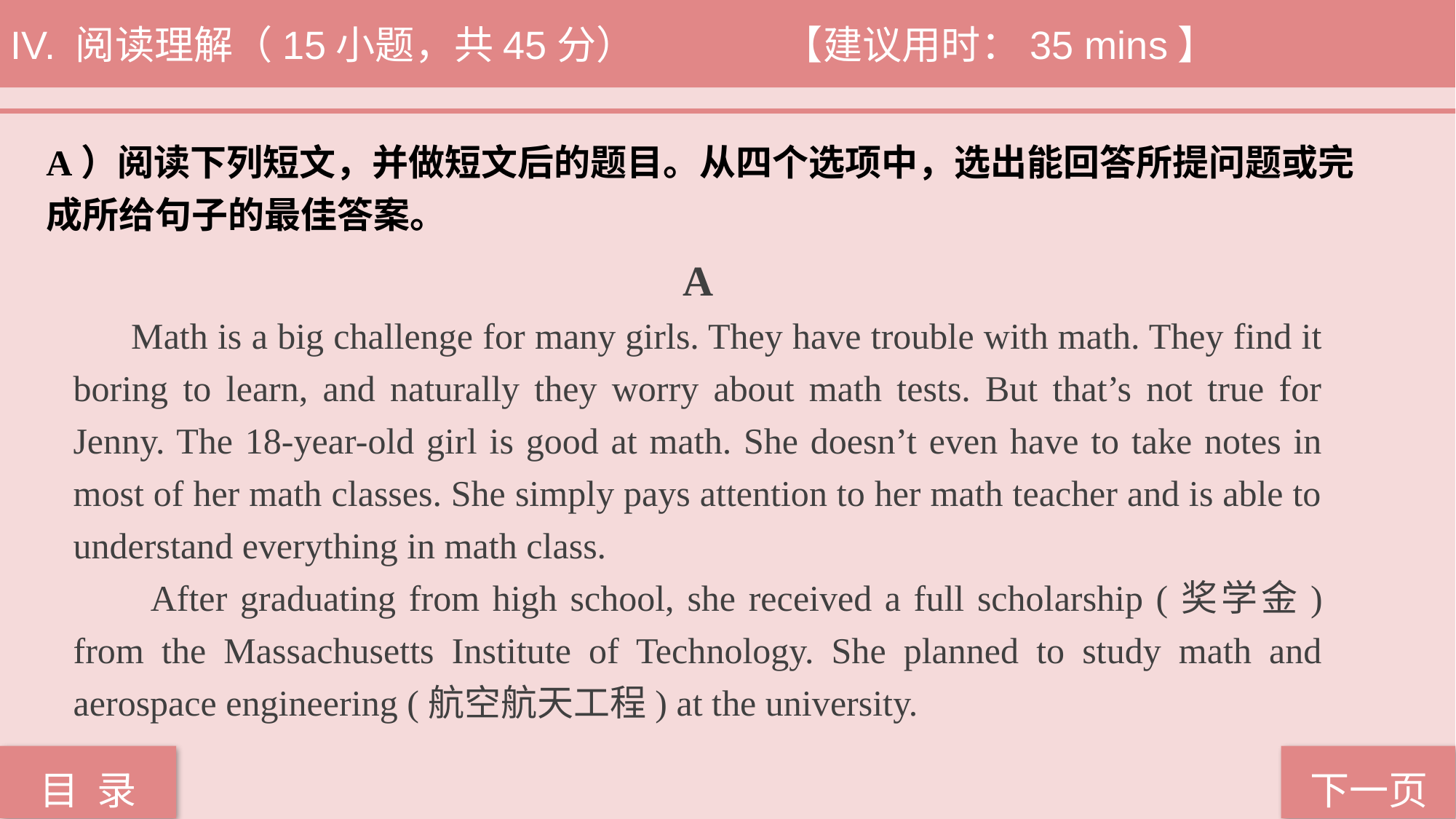

IV. 阅读理解（15小题，共45分） 		 【建议用时：35 mins】
A）阅读下列短文，并做短文后的题目。从四个选项中，选出能回答所提问题或完
成所给句子的最佳答案。
                                                                   A
      Math is a big challenge for many girls. They have trouble with math. They find it boring to learn, and naturally they worry about math tests. But that’s not true for Jenny. The 18-year-old girl is good at math. She doesn’t even have to take notes in most of her math classes. She simply pays attention to her math teacher and is able to understand everything in math class.
      After graduating from high school, she received a full scholarship (奖学金) from the Massachusetts Institute of Technology. She planned to study math and aerospace engineering (航空航天工程) at the university.